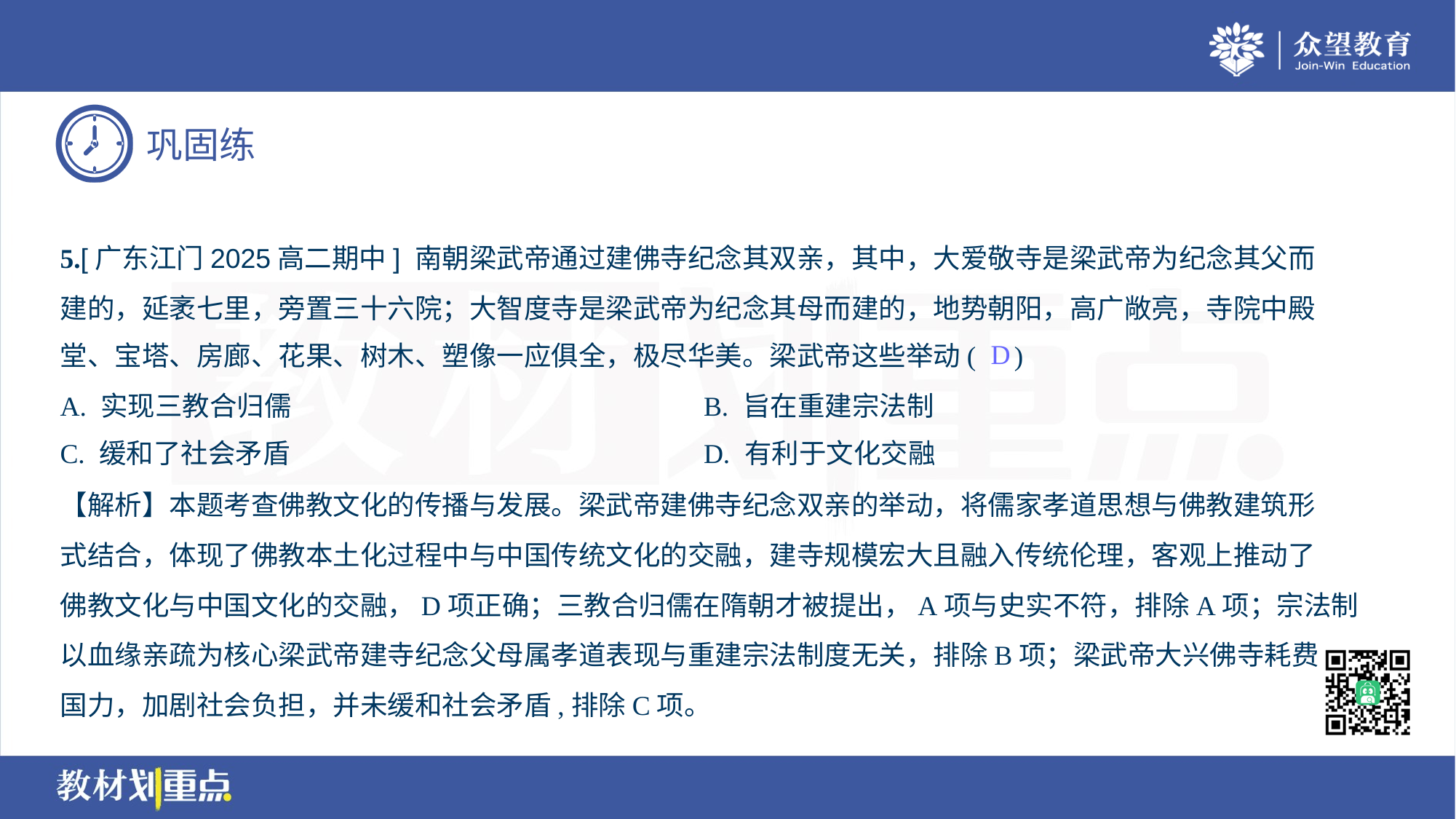

5.[广东江门2025高二期中] 南朝梁武帝通过建佛寺纪念其双亲，其中，大爱敬寺是梁武帝为纪念其父而
建的，延袤七里，旁置三十六院；大智度寺是梁武帝为纪念其母而建的，地势朝阳，高广敞亮，寺院中殿
堂、宝塔、房廊、花果、树木、塑像一应俱全，极尽华美。梁武帝这些举动(     )
D
A. 实现三教合归儒	B. 旨在重建宗法制
C. 缓和了社会矛盾	D. 有利于文化交融
【解析】本题考查佛教文化的传播与发展。梁武帝建佛寺纪念双亲的举动，将儒家孝道思想与佛教建筑形
式结合，体现了佛教本土化过程中与中国传统文化的交融，建寺规模宏大且融入传统伦理，客观上推动了
佛教文化与中国文化的交融，D项正确；三教合归儒在隋朝才被提出，A项与史实不符，排除A项；宗法制
以血缘亲疏为核心梁武帝建寺纪念父母属孝道表现与重建宗法制度无关，排除B项；梁武帝大兴佛寺耗费
国力，加剧社会负担，并未缓和社会矛盾,排除C项。